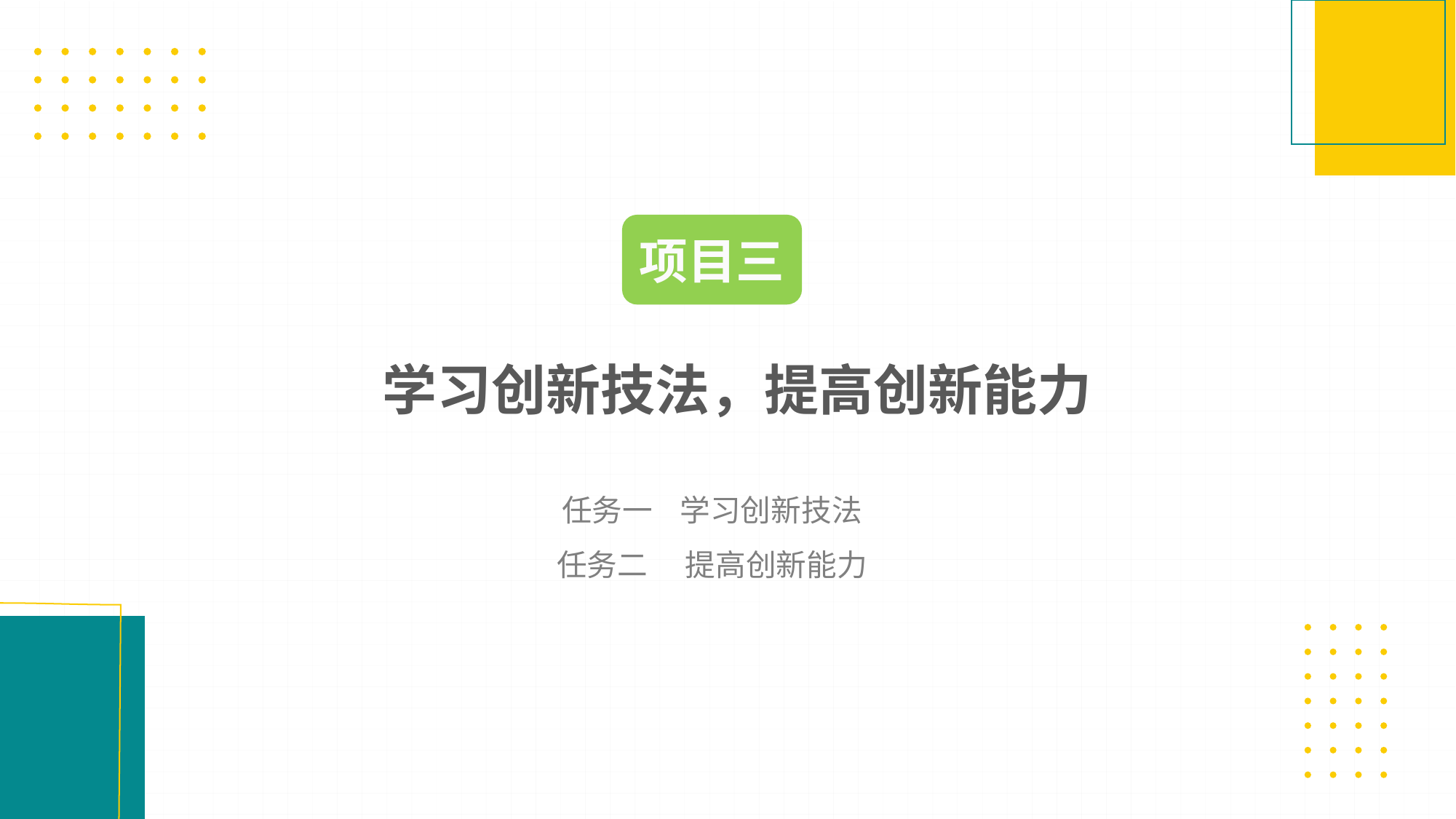

项目三
学习创新技法，提高创新能力
任务一    学习创新技法
任务二　 提高创新能力